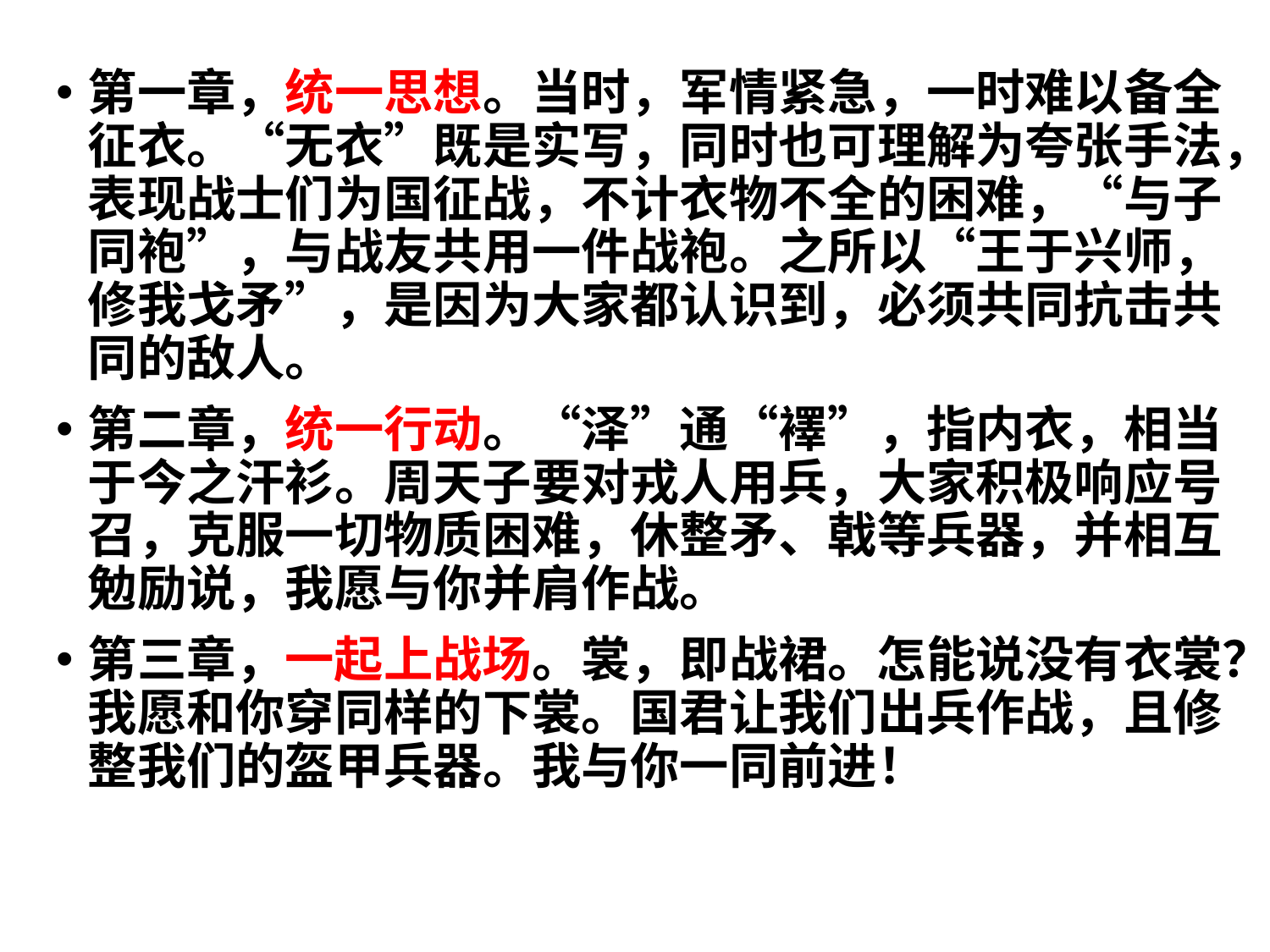

第一章，统一思想。当时，军情紧急，一时难以备全征衣。“无衣”既是实写，同时也可理解为夸张手法，表现战士们为国征战，不计衣物不全的困难，“与子同袍”，与战友共用一件战袍。之所以“王于兴师，修我戈矛”，是因为大家都认识到，必须共同抗击共同的敌人。
第二章，统一行动。“泽”通“襗”，指内衣，相当于今之汗衫。周天子要对戎人用兵，大家积极响应号召，克服一切物质困难，休整矛、戟等兵器，并相互勉励说，我愿与你并肩作战。
第三章，一起上战场。裳，即战裙。怎能说没有衣裳？我愿和你穿同样的下裳。国君让我们出兵作战，且修整我们的盔甲兵器。我与你一同前进！